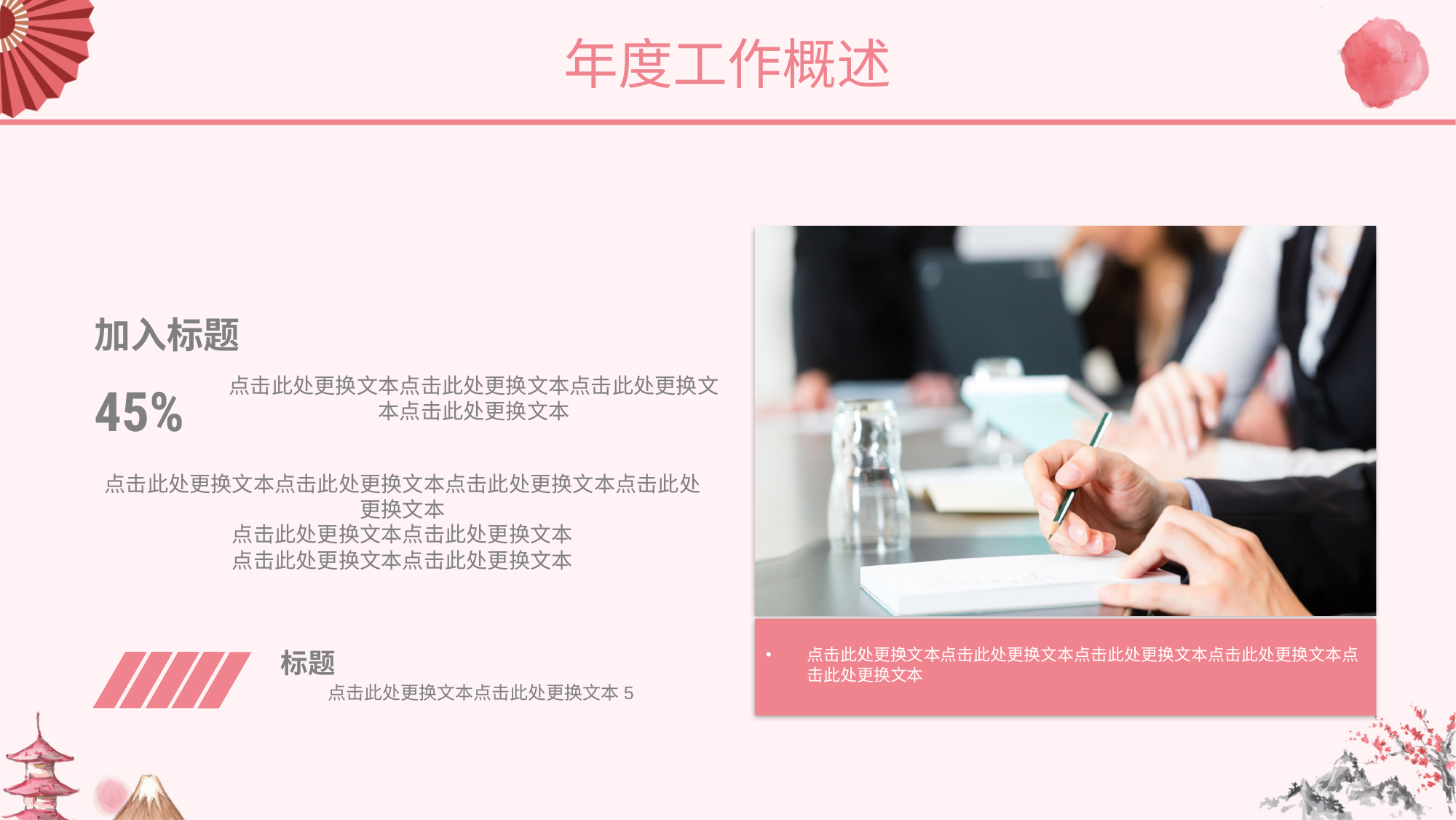

年度工作概述

点击此处更换文本点击此处更换文本点击此处更换文本点击此处更换文本点击此处更换文本
加入标题
点击此处更换文本点击此处更换文本点击此处更换文本点击此处更换文本

45%
点击此处更换文本点击此处更换文本点击此处更换文本点击此处更换文本
点击此处更换文本点击此处更换文本
点击此处更换文本点击此处更换文本

标题

点击此处更换文本点击此处更换文本5